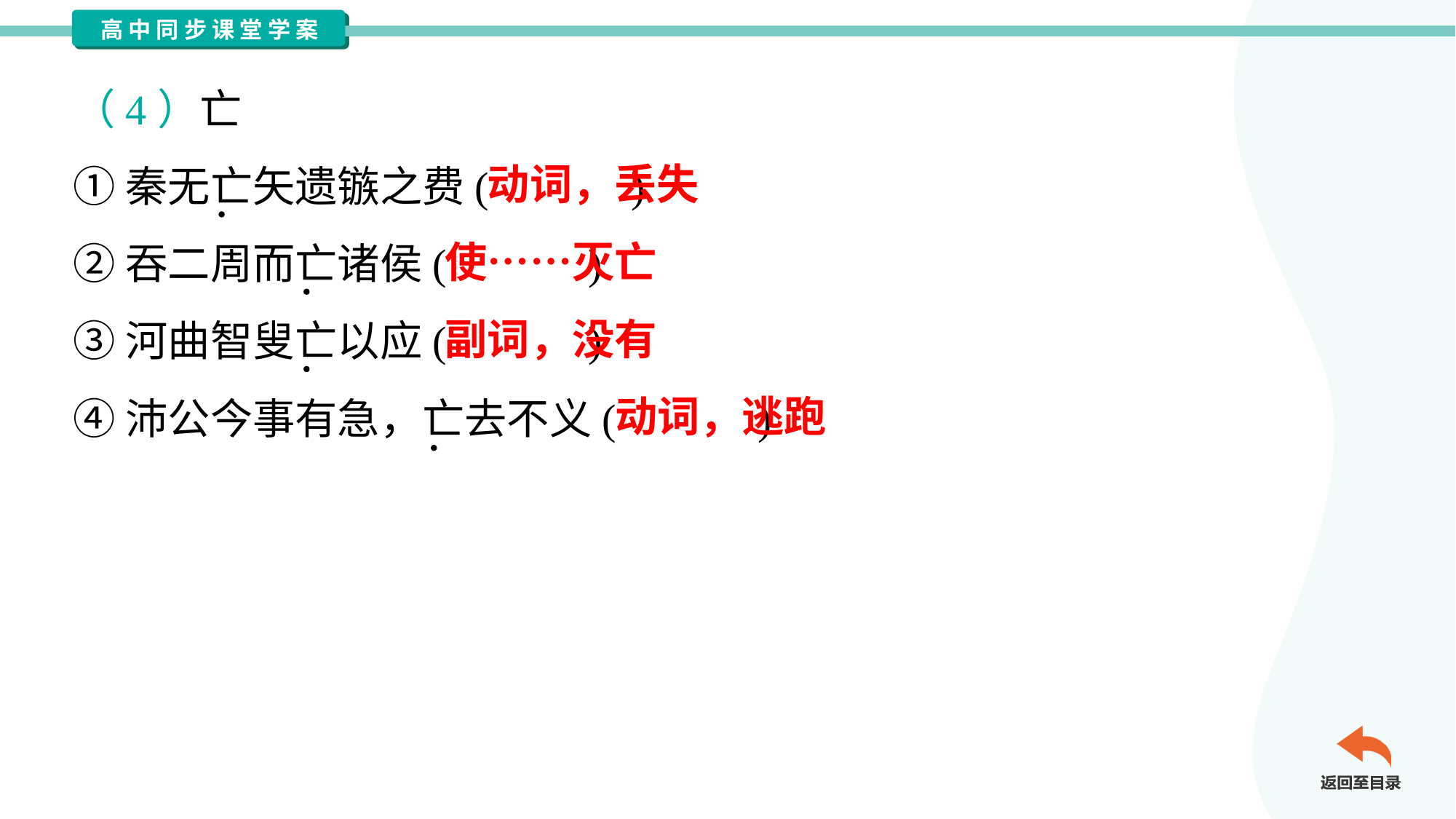

（4）亡
①秦无亡矢遗镞之费(            )
②吞二周而亡诸侯(            )
③河曲智叟亡以应(            )
④沛公今事有急，亡去不义(            )
动词，丢失
使……灭亡

副词，没有

动词，逃跑